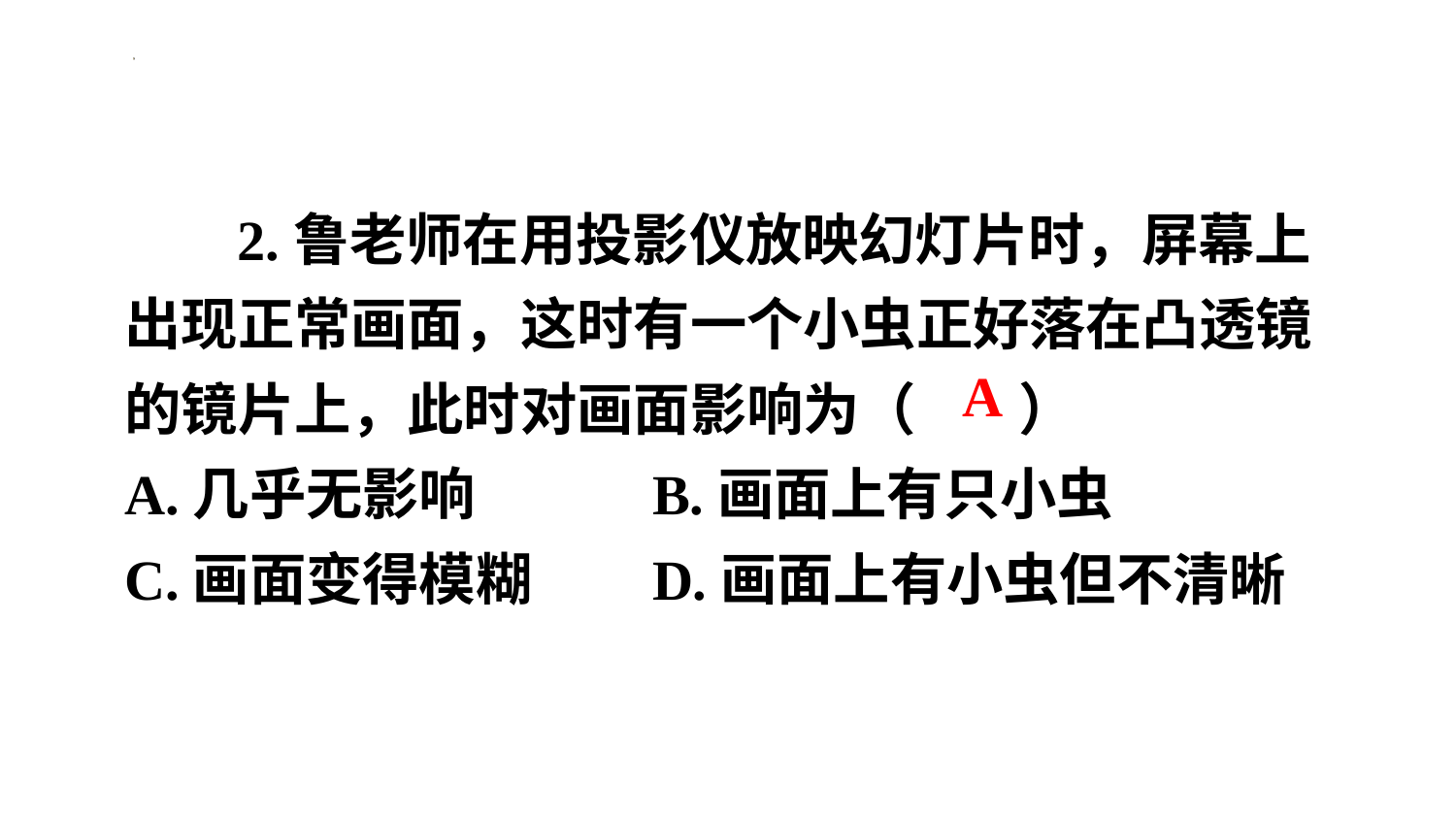

2.鲁老师在用投影仪放映幻灯片时，屏幕上出现正常画面，这时有一个小虫正好落在凸透镜的镜片上，此时对画面影响为（        ）
A.几乎无影响	      B.画面上有只小虫
C.画面变得模糊	      D.画面上有小虫但不清晰
A